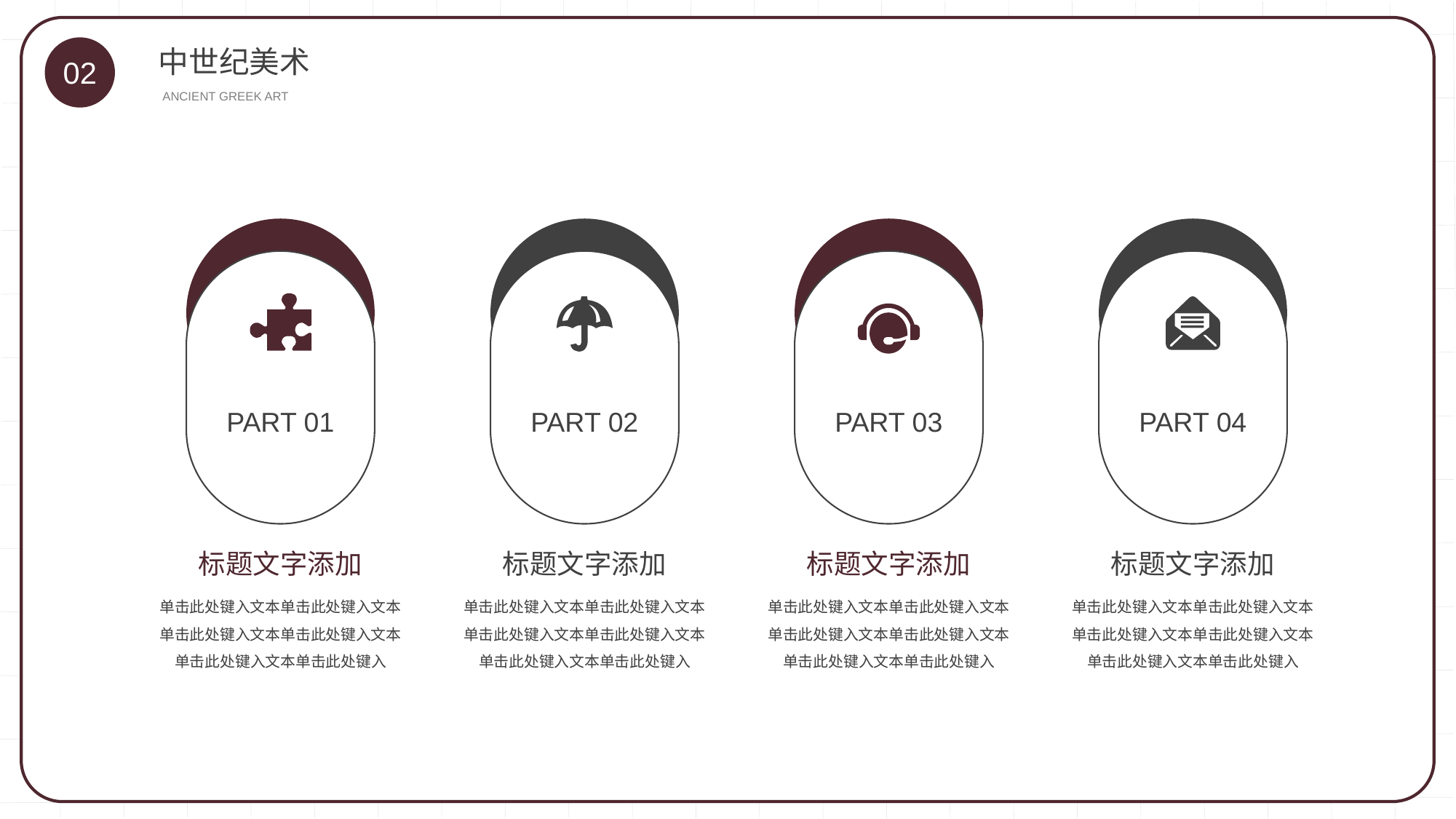

中世纪美术
02
ANCIENT GREEK ART

PART 01
PART 02
PART 03
PART 04
标题文字添加
标题文字添加
标题文字添加
标题文字添加
单击此处键入文本单击此处键入文本单击此处键入文本单击此处键入文本单击此处键入文本单击此处键入
单击此处键入文本单击此处键入文本单击此处键入文本单击此处键入文本单击此处键入文本单击此处键入
单击此处键入文本单击此处键入文本单击此处键入文本单击此处键入文本单击此处键入文本单击此处键入
单击此处键入文本单击此处键入文本单击此处键入文本单击此处键入文本单击此处键入文本单击此处键入